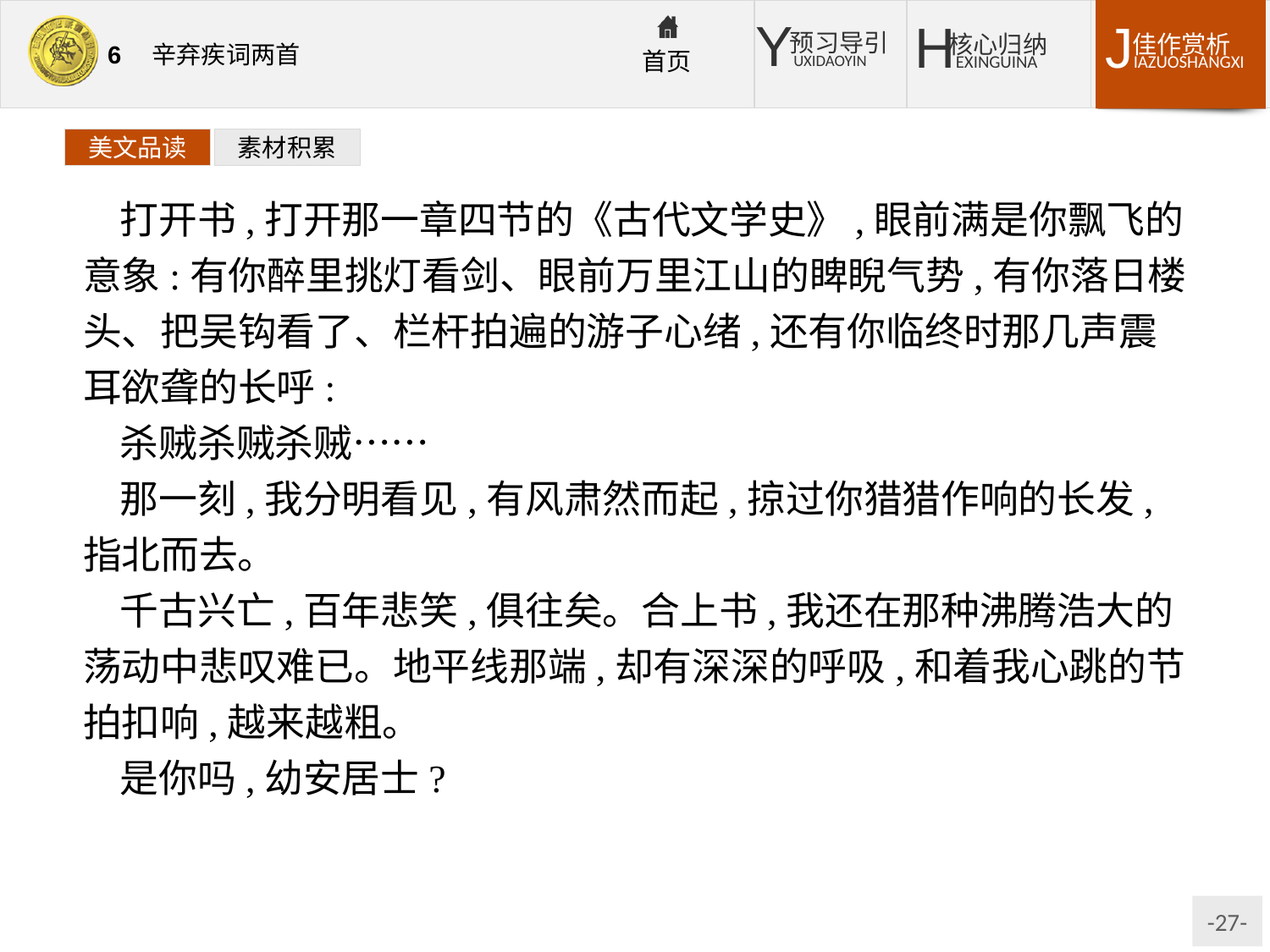

美文品读
素材积累
打开书,打开那一章四节的《古代文学史》,眼前满是你飘飞的意象:有你醉里挑灯看剑、眼前万里江山的睥睨气势,有你落日楼头、把吴钩看了、栏杆拍遍的游子心绪,还有你临终时那几声震耳欲聋的长呼:
杀贼杀贼杀贼……
那一刻,我分明看见,有风肃然而起,掠过你猎猎作响的长发,指北而去。
千古兴亡,百年悲笑,俱往矣。合上书,我还在那种沸腾浩大的荡动中悲叹难已。地平线那端,却有深深的呼吸,和着我心跳的节拍扣响,越来越粗。
是你吗,幼安居士?